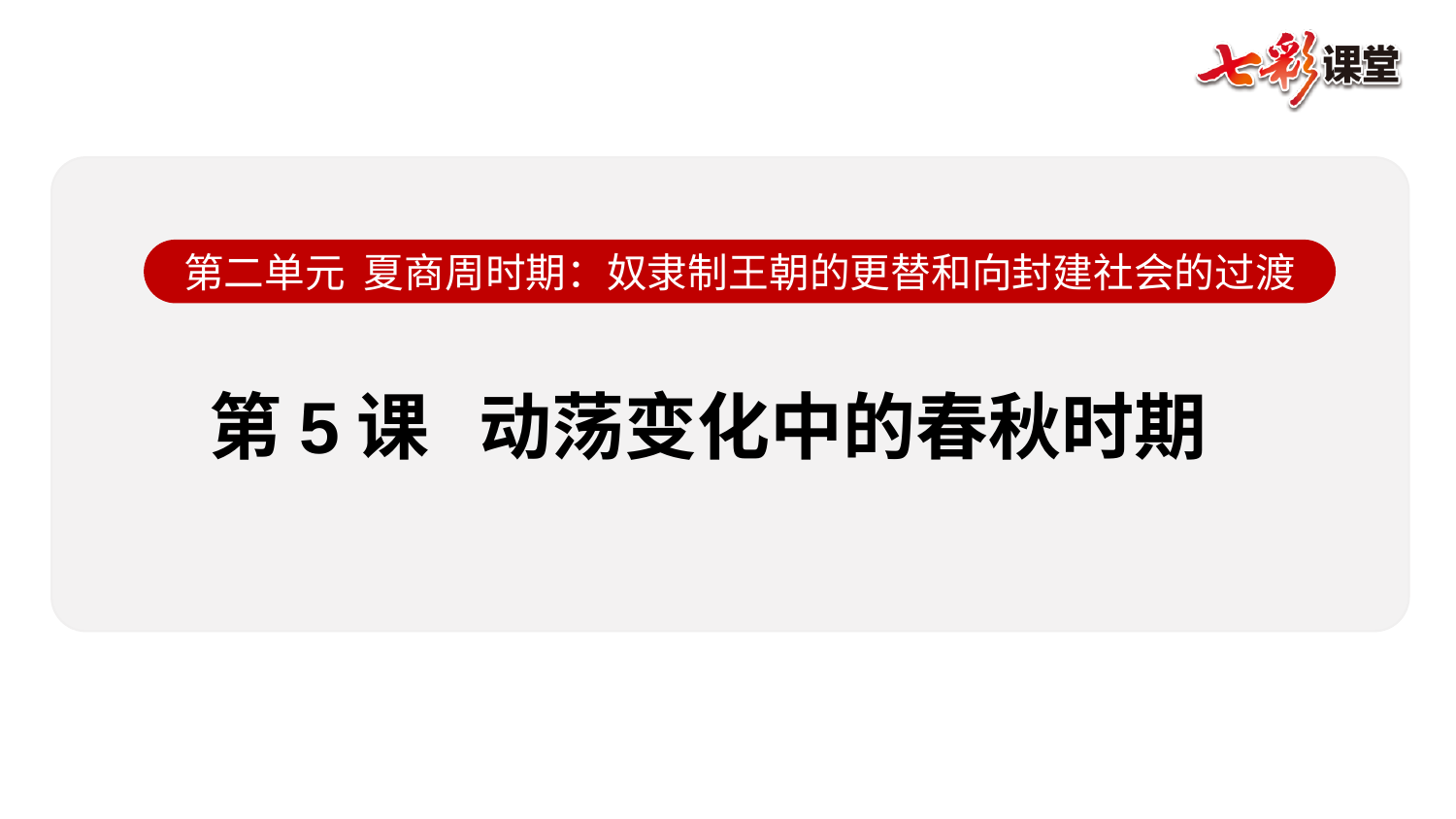

第二单元  夏商周时期：奴隶制王朝的更替和向封建社会的过渡
第5课   动荡变化中的春秋时期